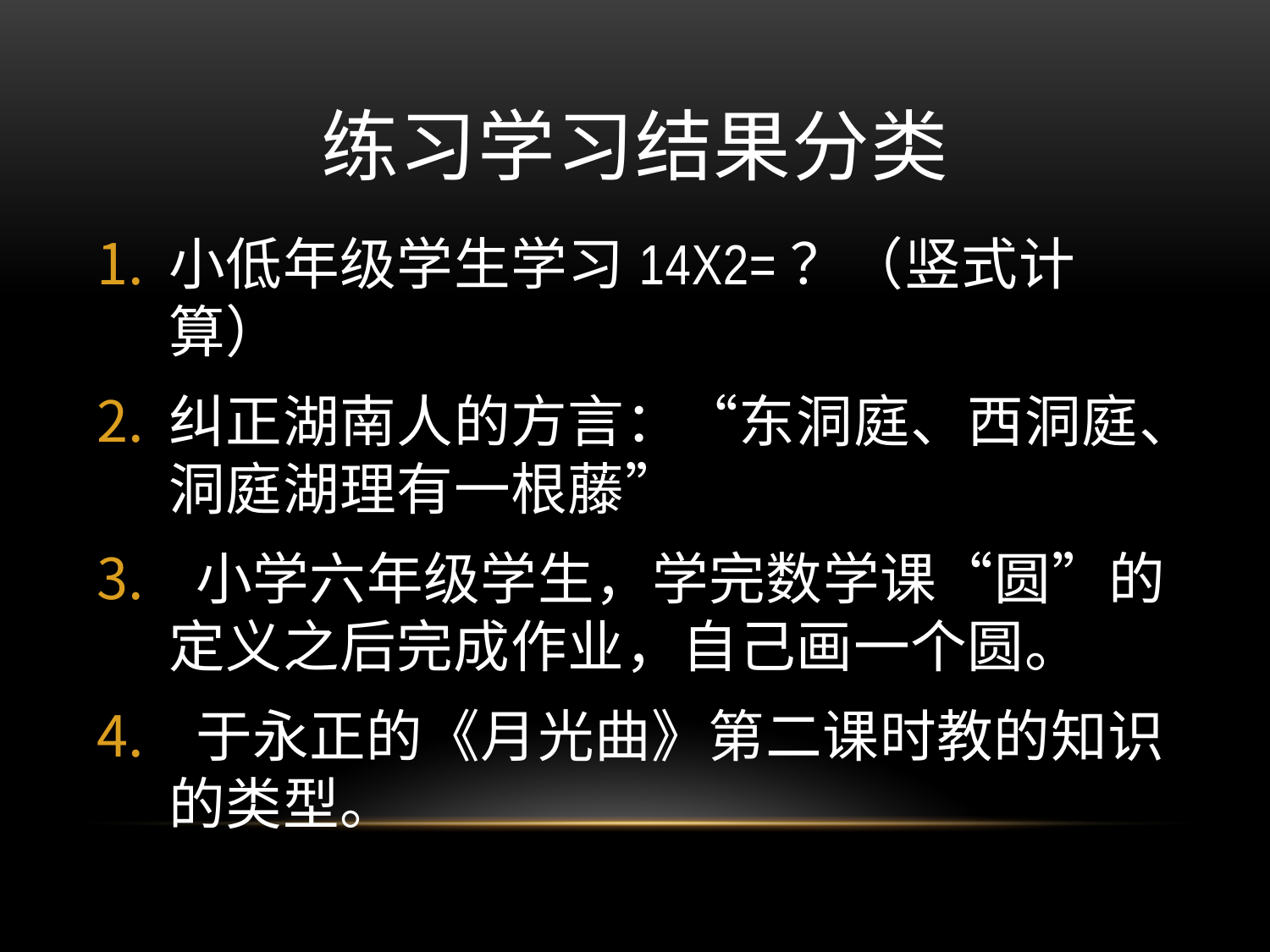

# 练习学习结果分类
小低年级学生学习14Χ2=？（竖式计算）
纠正湖南人的方言：“东洞庭、西洞庭、洞庭湖理有一根藤”
 小学六年级学生，学完数学课“圆”的定义之后完成作业，自己画一个圆。
 于永正的《月光曲》第二课时教的知识的类型。